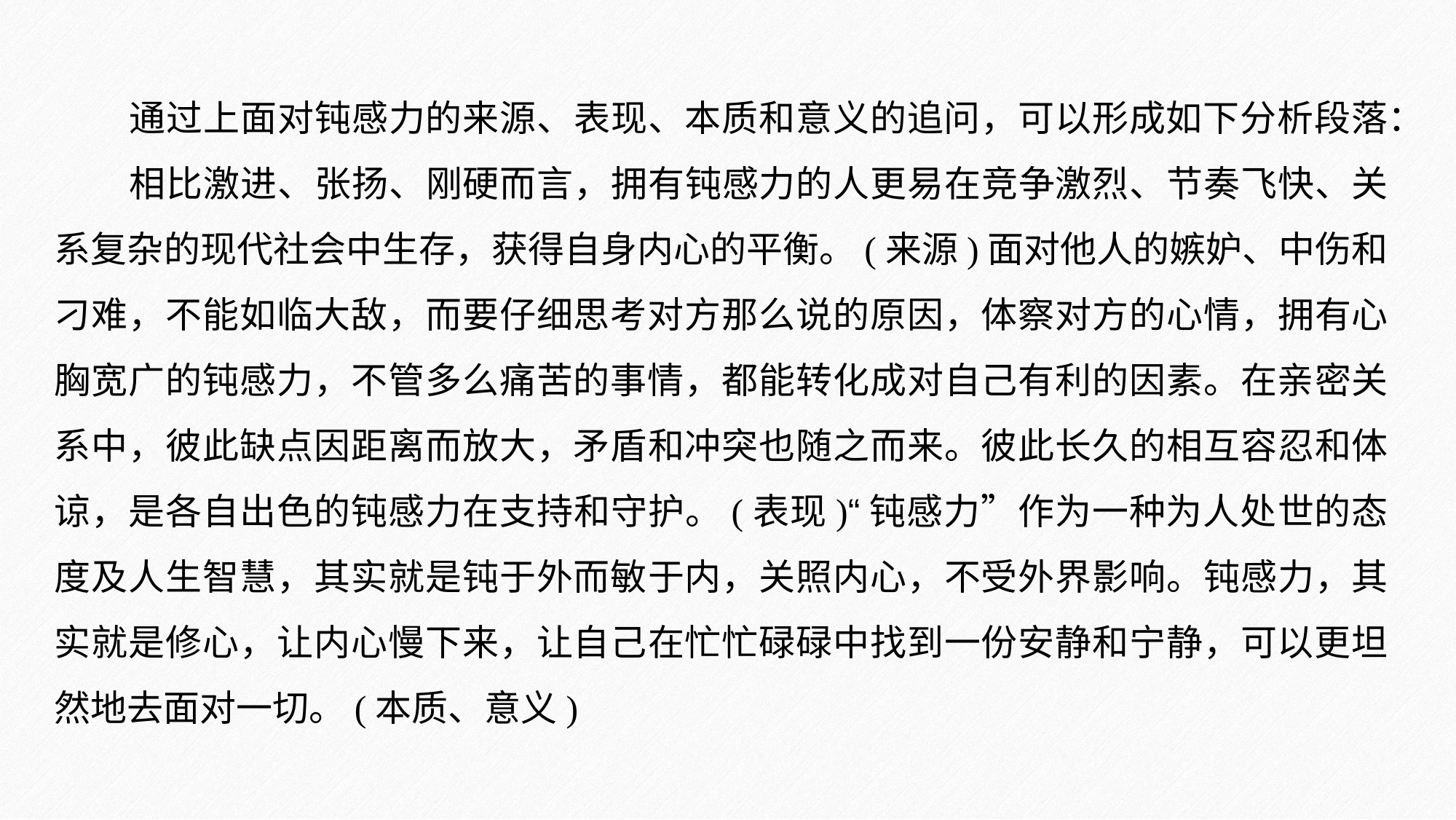

通过上面对钝感力的来源、表现、本质和意义的追问，可以形成如下分析段落：
相比激进、张扬、刚硬而言，拥有钝感力的人更易在竞争激烈、节奏飞快、关系复杂的现代社会中生存，获得自身内心的平衡。(来源)面对他人的嫉妒、中伤和刁难，不能如临大敌，而要仔细思考对方那么说的原因，体察对方的心情，拥有心胸宽广的钝感力，不管多么痛苦的事情，都能转化成对自己有利的因素。在亲密关系中，彼此缺点因距离而放大，矛盾和冲突也随之而来。彼此长久的相互容忍和体谅，是各自出色的钝感力在支持和守护。(表现)“钝感力”作为一种为人处世的态度及人生智慧，其实就是钝于外而敏于内，关照内心，不受外界影响。钝感力，其实就是修心，让内心慢下来，让自己在忙忙碌碌中找到一份安静和宁静，可以更坦然地去面对一切。(本质、意义)